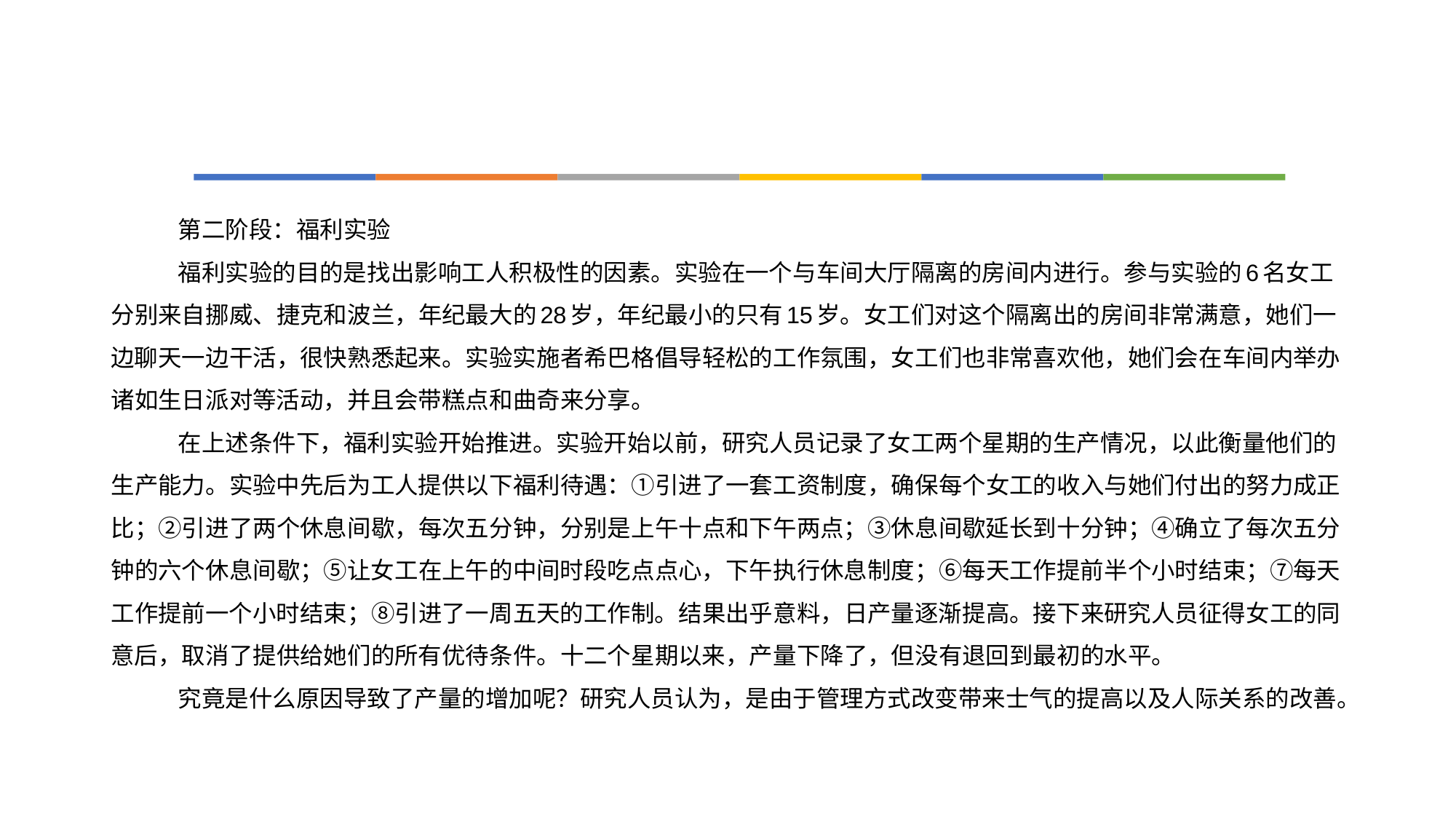

#
第二阶段：福利实验
福利实验的目的是找出影响工人积极性的因素。实验在一个与车间大厅隔离的房间内进行。参与实验的6名女工分别来自挪威、捷克和波兰，年纪最大的28岁，年纪最小的只有15岁。女工们对这个隔离出的房间非常满意，她们一边聊天一边干活，很快熟悉起来。实验实施者希巴格倡导轻松的工作氛围，女工们也非常喜欢他，她们会在车间内举办诸如生日派对等活动，并且会带糕点和曲奇来分享。
在上述条件下，福利实验开始推进。实验开始以前，研究人员记录了女工两个星期的生产情况，以此衡量他们的生产能力。实验中先后为工人提供以下福利待遇：①引进了一套工资制度，确保每个女工的收入与她们付出的努力成正比；②引进了两个休息间歇，每次五分钟，分别是上午十点和下午两点；③休息间歇延长到十分钟；④确立了每次五分钟的六个休息间歇；⑤让女工在上午的中间时段吃点点心，下午执行休息制度；⑥每天工作提前半个小时结束；⑦每天工作提前一个小时结束；⑧引进了一周五天的工作制。结果出乎意料，日产量逐渐提高。接下来研究人员征得女工的同意后，取消了提供给她们的所有优待条件。十二个星期以来，产量下降了，但没有退回到最初的水平。
究竟是什么原因导致了产量的增加呢？研究人员认为，是由于管理方式改变带来士气的提高以及人际关系的改善。